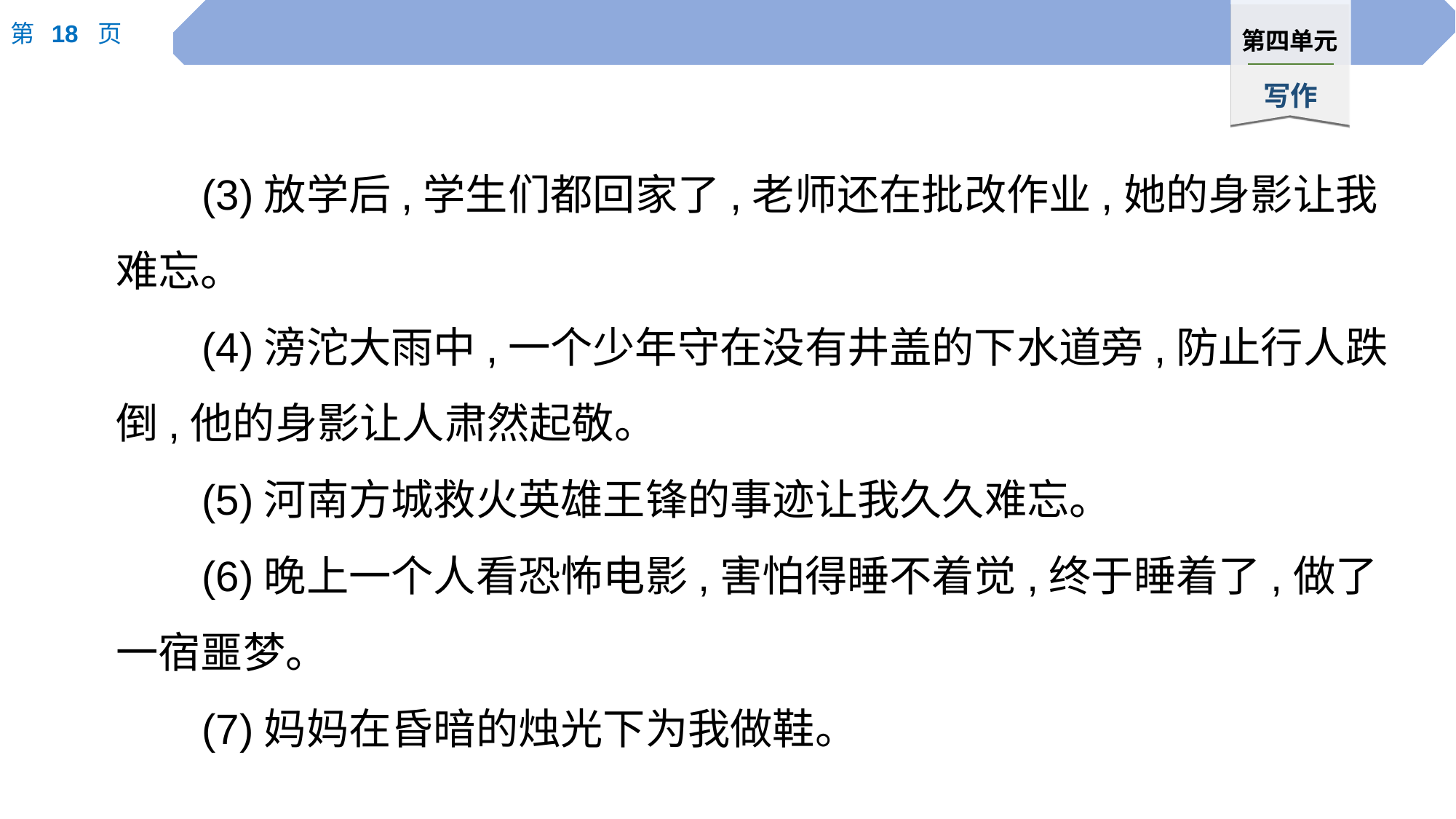

(3)放学后,学生们都回家了,老师还在批改作业,她的身影让我难忘。
(4)滂沱大雨中,一个少年守在没有井盖的下水道旁,防止行人跌倒,他的身影让人肃然起敬。
(5)河南方城救火英雄王锋的事迹让我久久难忘。
(6)晚上一个人看恐怖电影,害怕得睡不着觉,终于睡着了,做了一宿噩梦。
(7)妈妈在昏暗的烛光下为我做鞋。